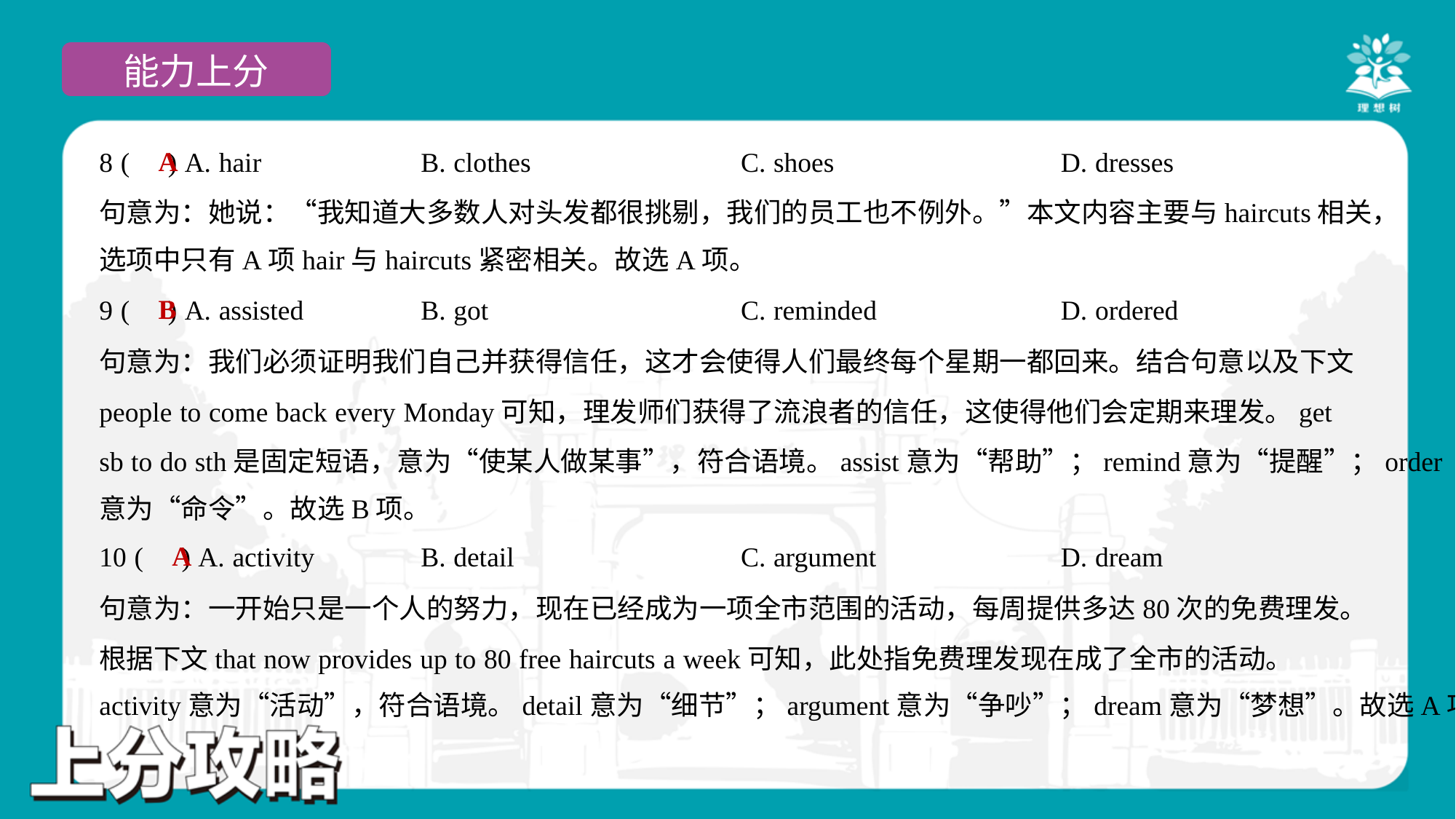

A
8 (     ) A. hair	B. clothes	C. shoes	D. dresses
句意为：她说：“我知道大多数人对头发都很挑剔，我们的员工也不例外。”本文内容主要与haircuts相关，
选项中只有A项hair与haircuts紧密相关。故选A项。
B
9 (     ) A. assisted	B. got	C. reminded	D. ordered
句意为：我们必须证明我们自己并获得信任，这才会使得人们最终每个星期一都回来。结合句意以及下文
people to come back every Monday可知，理发师们获得了流浪者的信任，这使得他们会定期来理发。get
sb to do sth是固定短语，意为“使某人做某事”，符合语境。assist意为“帮助”；remind意为“提醒”；order
意为“命令”。故选B项。
A
10 (     ) A. activity	B. detail	C. argument	D. dream
句意为：一开始只是一个人的努力，现在已经成为一项全市范围的活动，每周提供多达80次的免费理发。
根据下文that now provides up to 80 free haircuts a week可知，此处指免费理发现在成了全市的活动。
activity意为“活动”，符合语境。detail意为“细节”；argument意为“争吵”；dream意为“梦想”。故选A项。